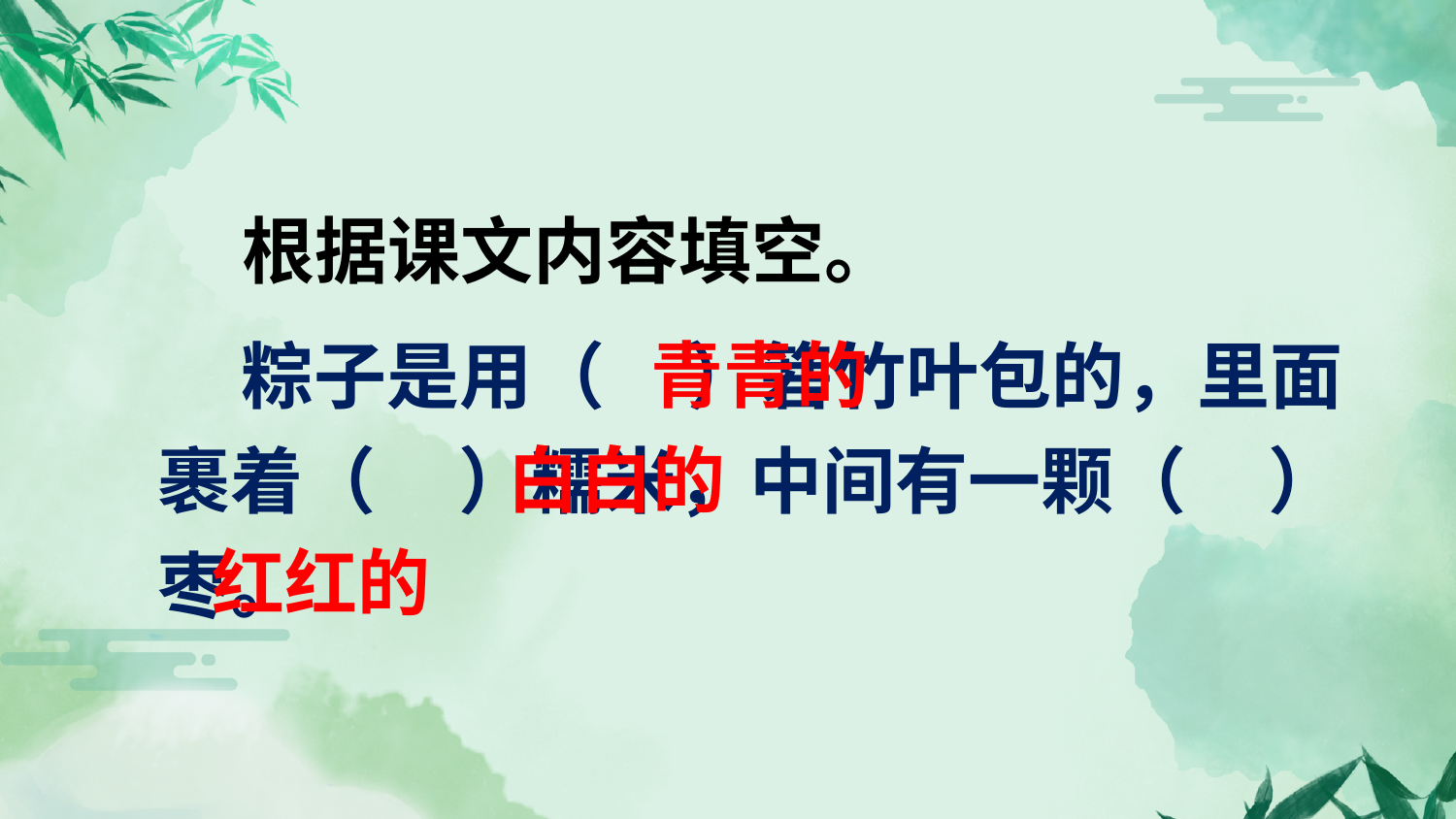

根据课文内容填空。
青青的
    粽子是用（     ）箬竹叶包的，里面裹着（     ）糯米，中间有一颗（     ）枣。
白白的
红红的